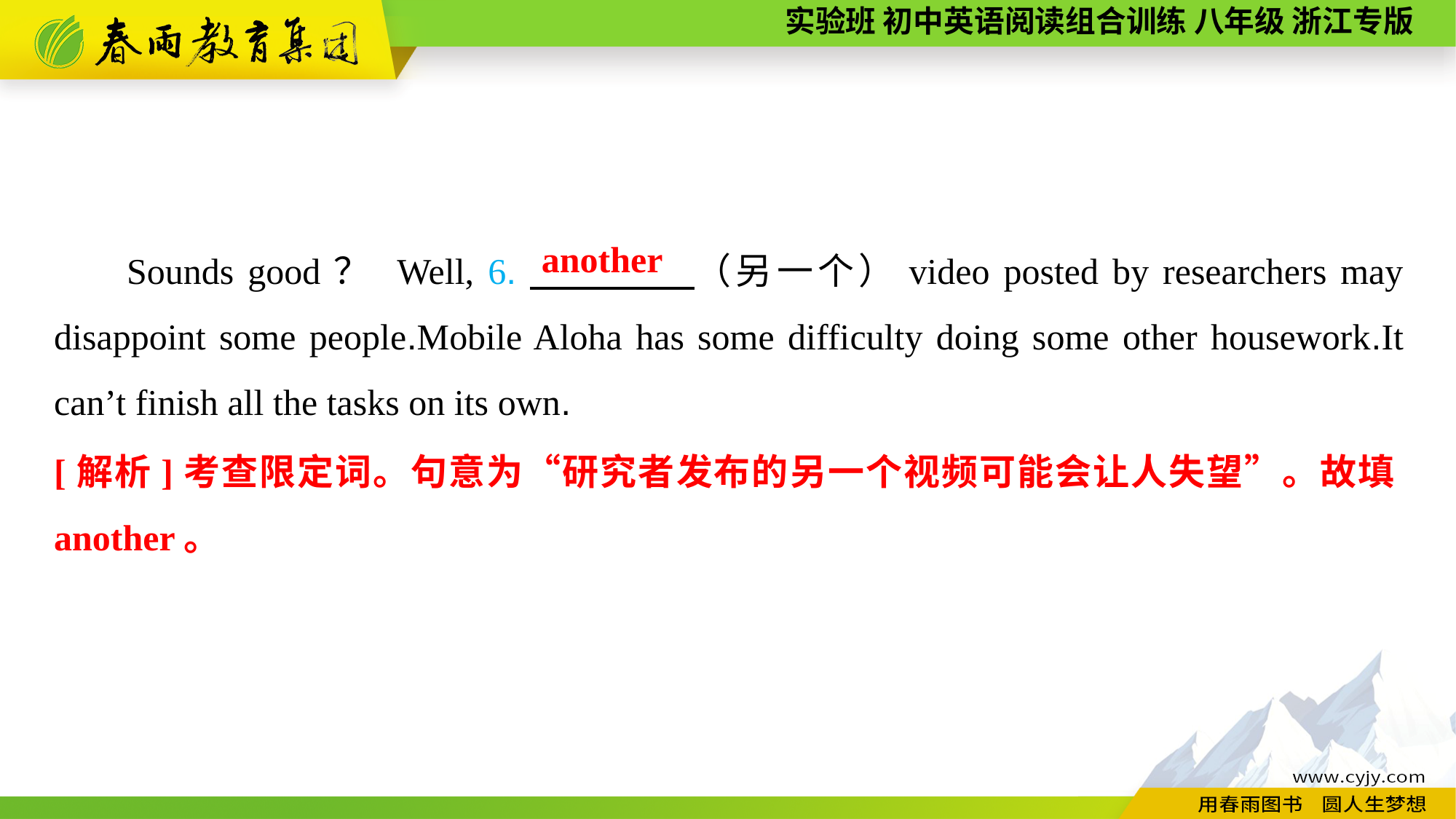

Sounds good？ Well, 6.　　　　（另一个）video posted by researchers may disappoint some people.Mobile Aloha has some difficulty doing some other housework.It can’t finish all the tasks on its own.
another
[解析]考查限定词。句意为“研究者发布的另一个视频可能会让人失望”。故填another。